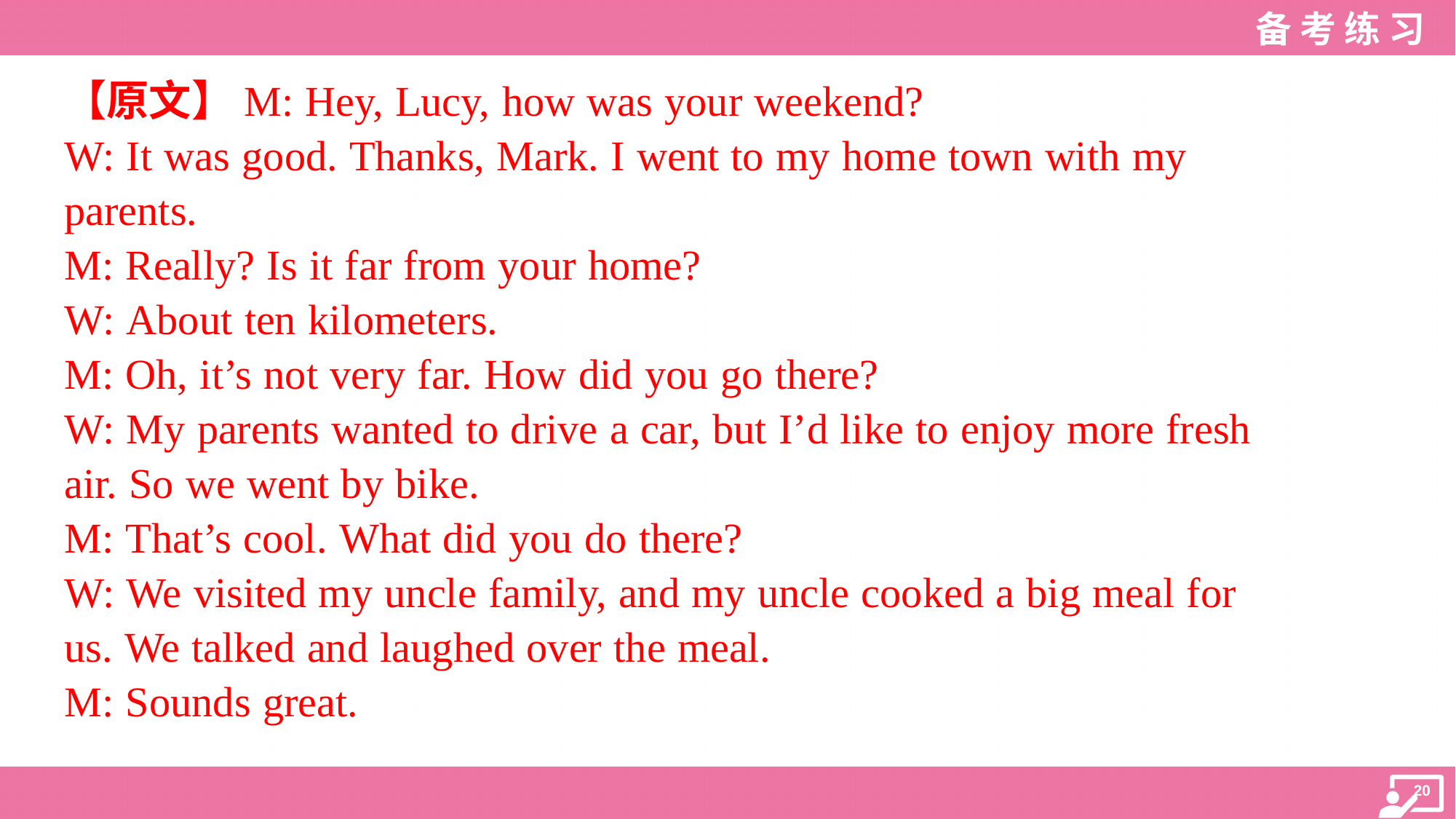

【原文】M: Hey, Lucy, how was your weekend?
W: It was good. Thanks, Mark. I went to my home town with my
parents.
M: Really? Is it far from your home?
W: About ten kilometers.
M: Oh, it’s not very far. How did you go there?
W: My parents wanted to drive a car, but I’d like to enjoy more fresh
air. So we went by bike.
M: That’s cool. What did you do there?
W: We visited my uncle family, and my uncle cooked a big meal for
us. We talked and laughed over the meal.
M: Sounds great.